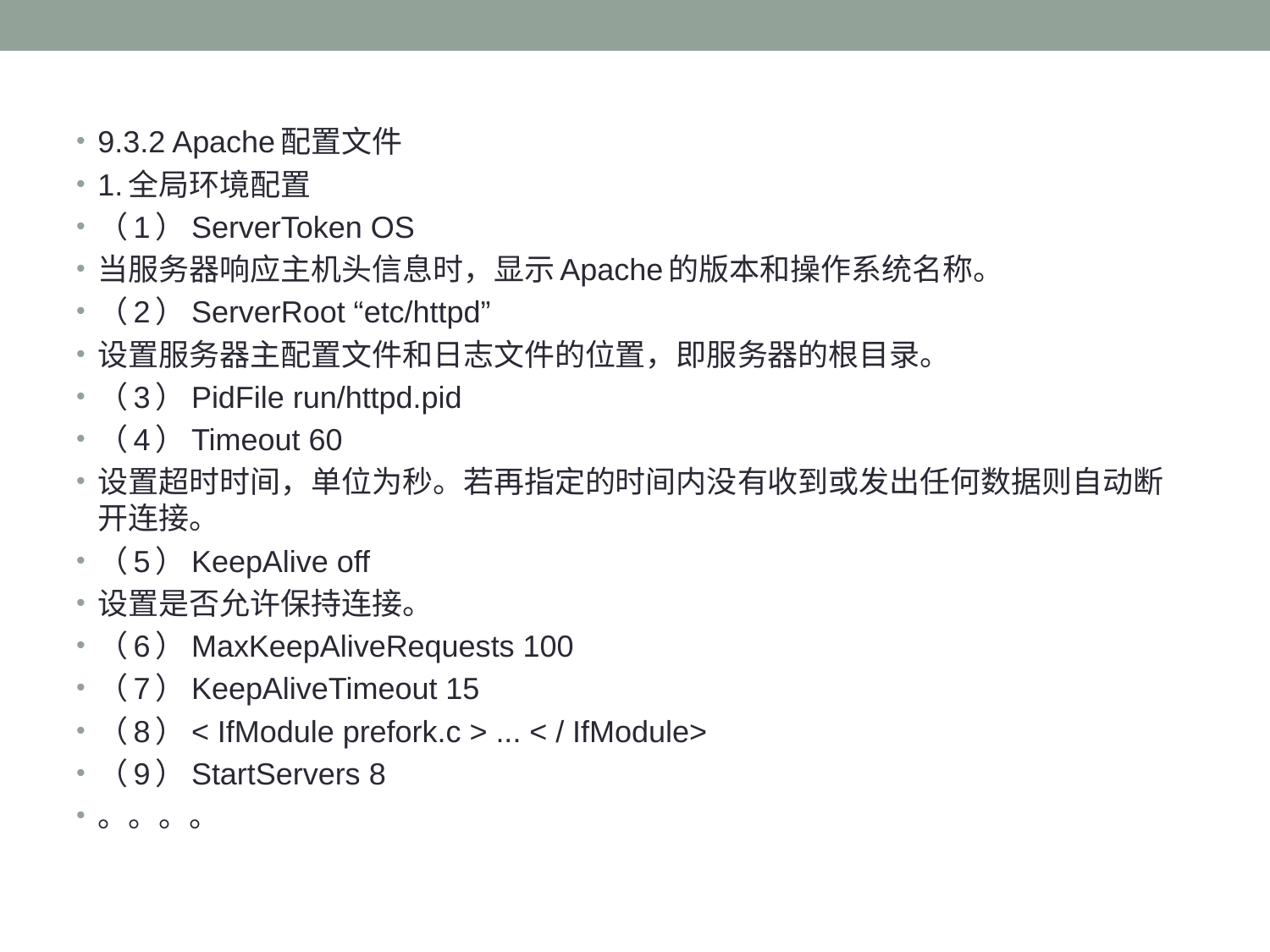

#
9.3.2 Apache配置文件
1.全局环境配置
（1）ServerToken OS
当服务器响应主机头信息时，显示Apache的版本和操作系统名称。
（2）ServerRoot “etc/httpd”
设置服务器主配置文件和日志文件的位置，即服务器的根目录。
（3）PidFile run/httpd.pid
（4）Timeout 60
设置超时时间，单位为秒。若再指定的时间内没有收到或发出任何数据则自动断开连接。
（5）KeepAlive off
设置是否允许保持连接。
（6）MaxKeepAliveRequests 100
（7）KeepAliveTimeout 15
（8）< IfModule prefork.c > ... < / IfModule>
（9）StartServers 8
。。。。